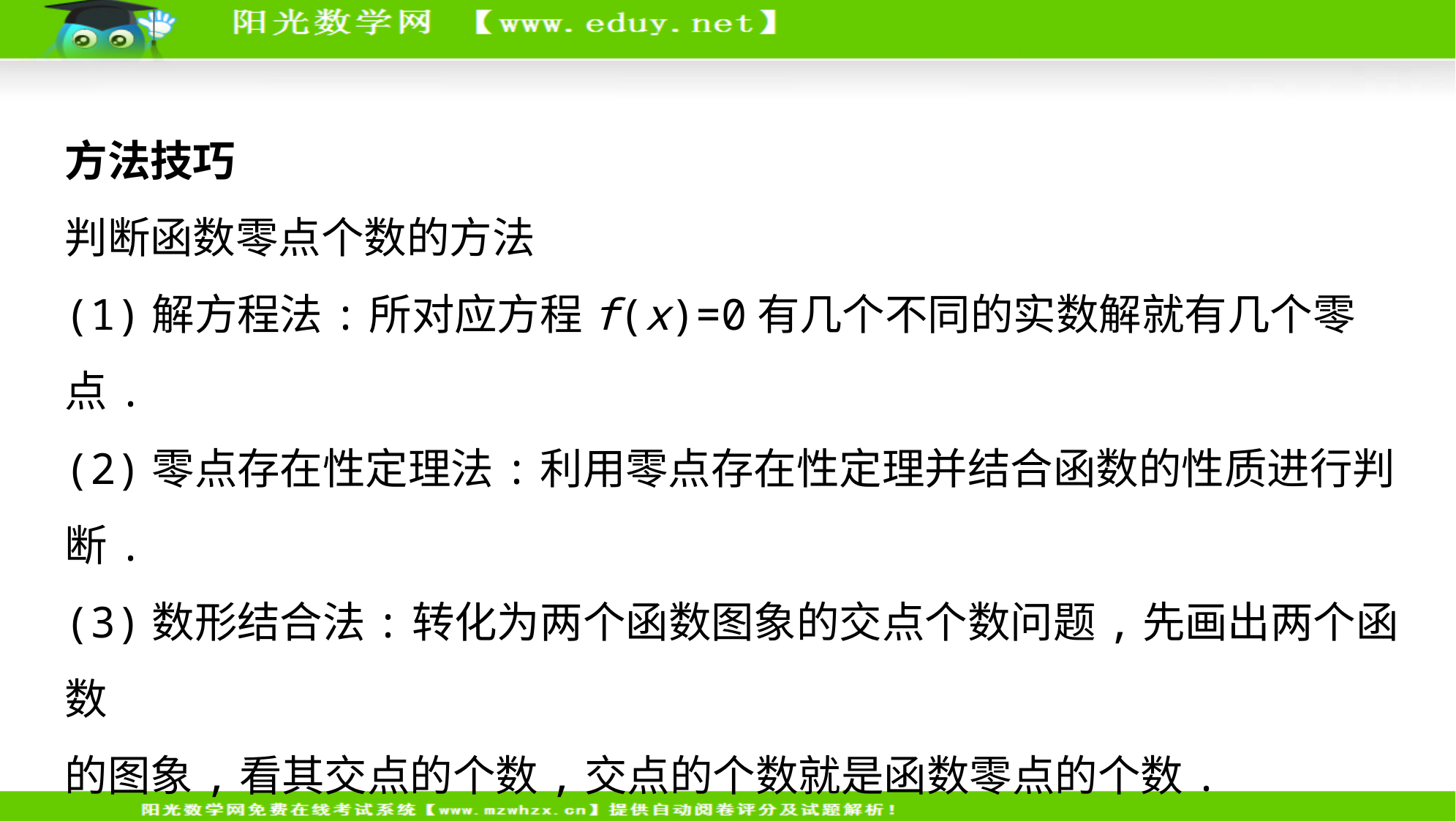

方法技巧
判断函数零点个数的方法
(1)解方程法:所对应方程f(x)=0有几个不同的实数解就有几个零点.
(2)零点存在性定理法:利用零点存在性定理并结合函数的性质进行判断.
(3)数形结合法:转化为两个函数图象的交点个数问题,先画出两个函数
的图象,看其交点的个数,交点的个数就是函数零点的个数.